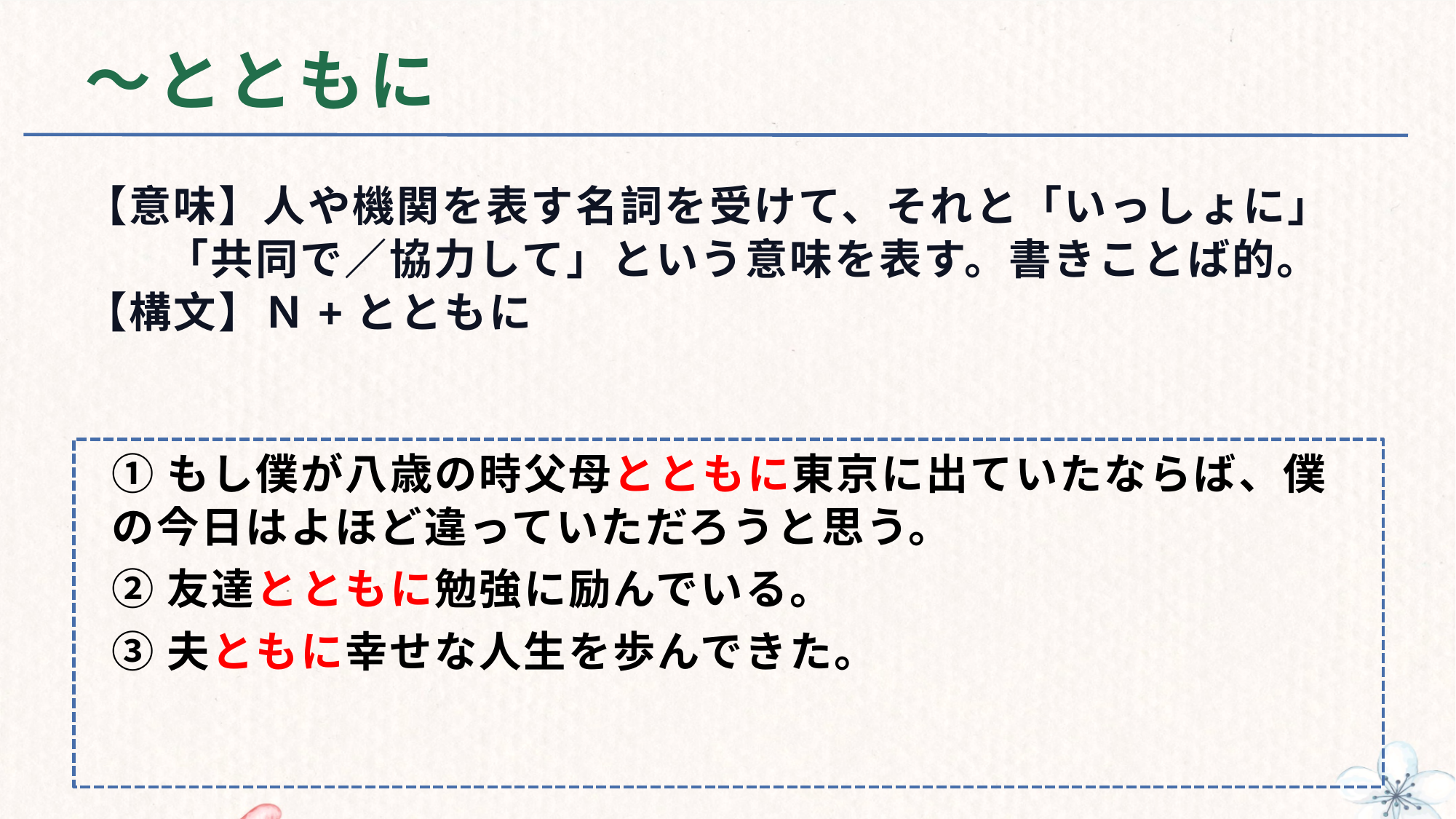

# ～とともに
【意味】人や機関を表す名詞を受けて、それと「いっしょに」
      「共同で／協力して」という意味を表す。書きことば的。
【構文】Ｎ+とともに
①もし僕が八歳の時父母とともに東京に出ていたならば、僕の今日はよほど違っていただろうと思う。
②友達とともに勉強に励んでいる。
③夫ともに幸せな人生を歩んできた。